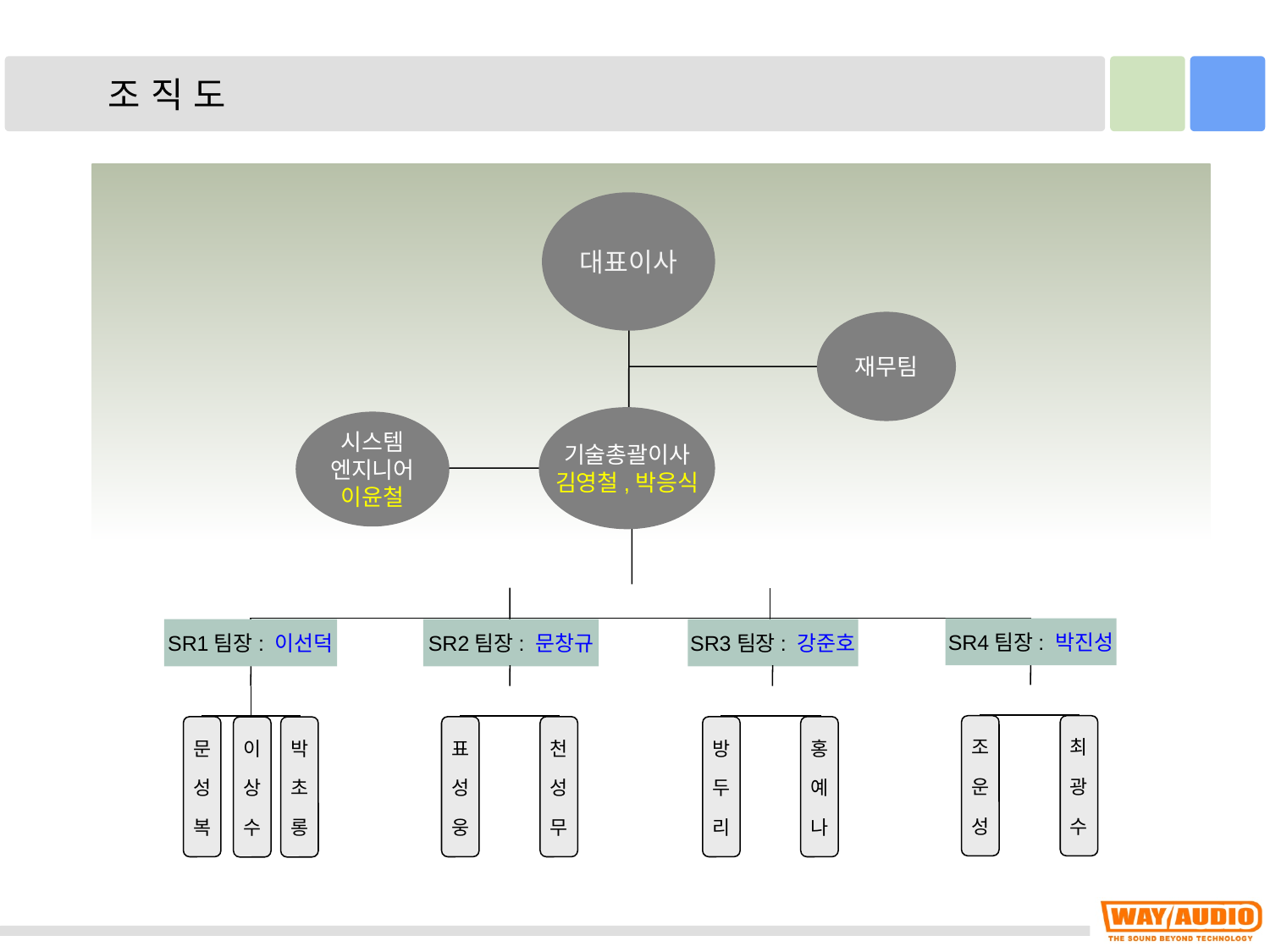

조 직 도

대표이사
재무팀

기술총괄이사
김영철,박응식
시스템
엔지니어
이윤철

SR4팀장: 박진성
SR1팀장: 이선덕
SR2팀장: 문창규
SR3팀장: 강준호

조

운

성
최

광

수
문

성

복
표

성

웅
천

성

무
방

두

리
홍

예

나
박

초

롱
이

상

수